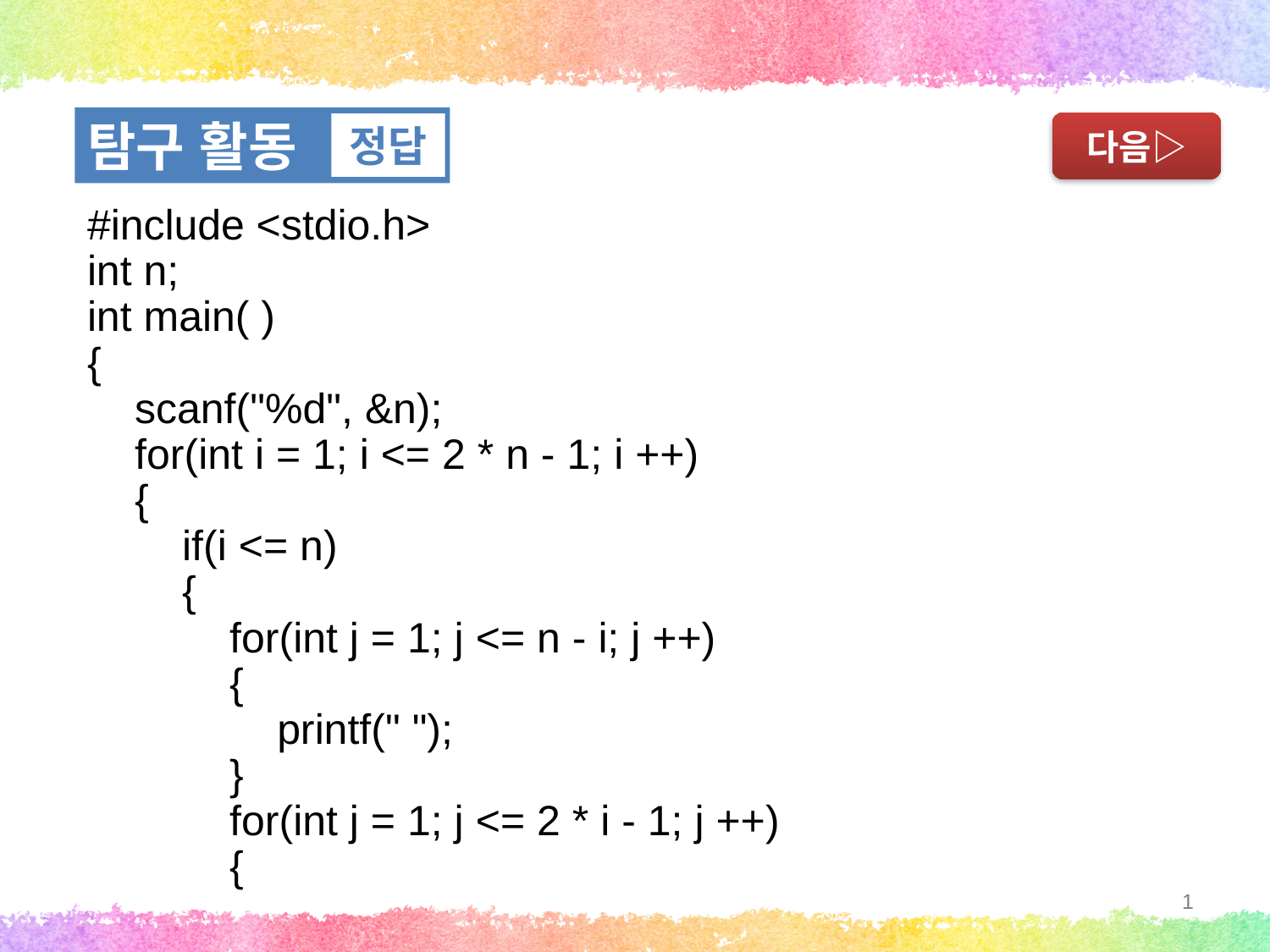

탐구 활동
정답
다음▷

#include <stdio.h>
int n;
int main( )
{
    scanf("%d", &n);
    for(int i = 1; i <= 2 * n - 1; i ++)
    {
        if(i <= n)
        {
            for(int j = 1; j <= n - i; j ++)
            {
                printf(" ");
            }
            for(int j = 1; j <= 2 * i - 1; j ++)
            {
1